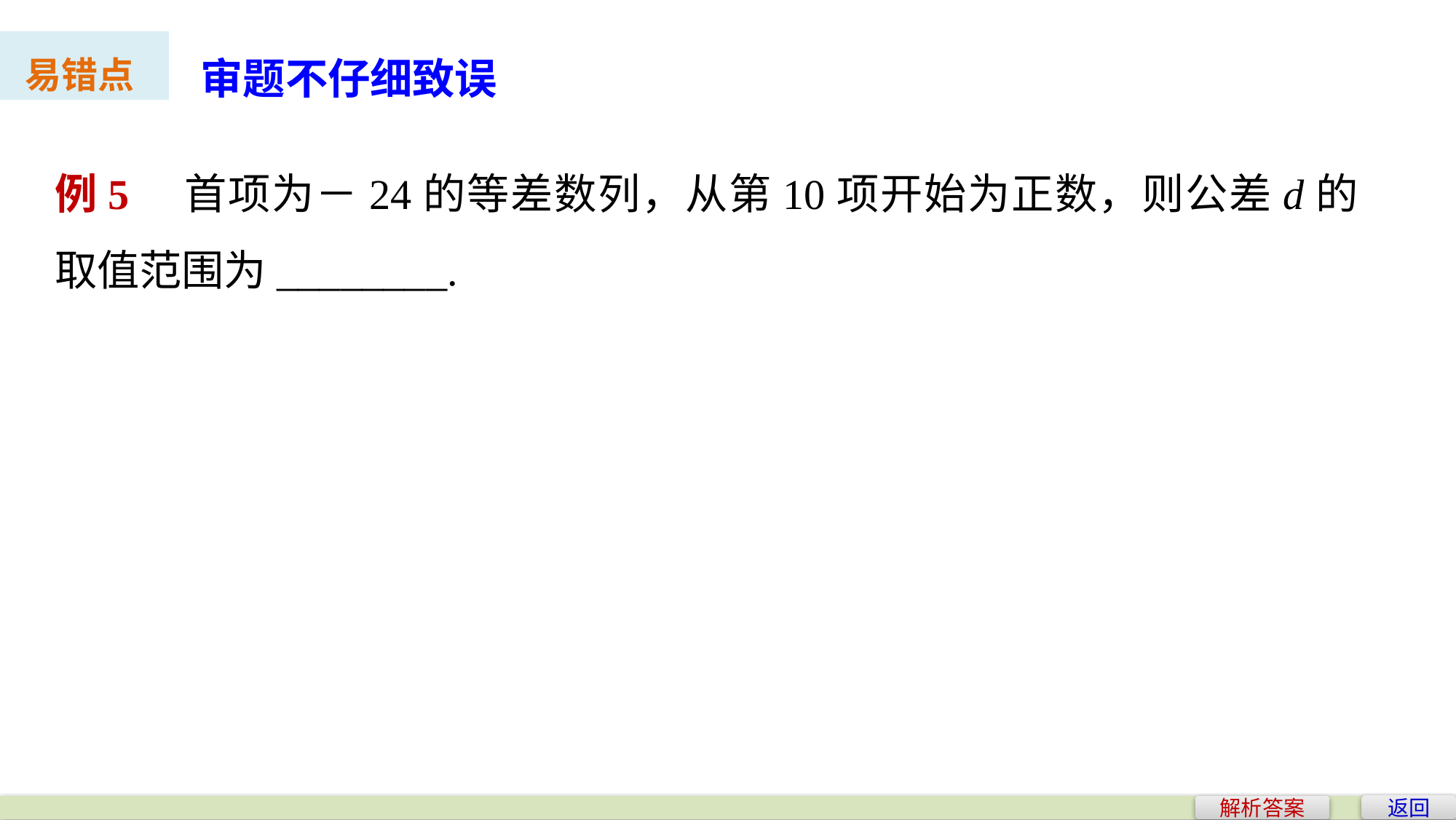

审题不仔细致误

易错点
例5　首项为－24的等差数列，从第10项开始为正数，则公差d的取值范围为________.
返回
解析答案